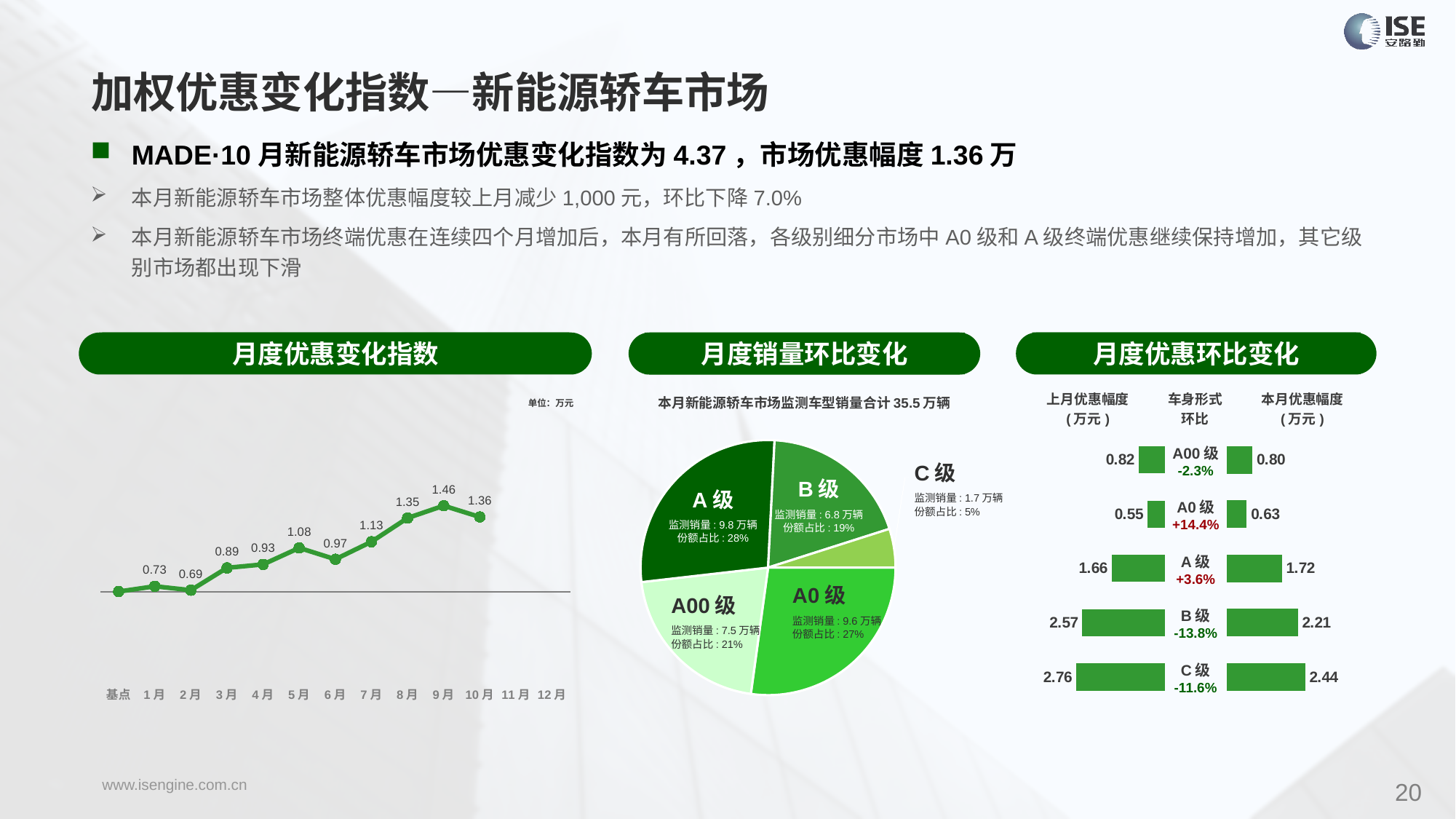

加权优惠变化指数—新能源轿车市场
MADE·10月新能源轿车市场优惠变化指数为4.37，市场优惠幅度1.36万
本月新能源轿车市场整体优惠幅度较上月减少1,000元，环比下降7.0%
本月新能源轿车市场终端优惠在连续四个月增加后，本月有所回落，各级别细分市场中A0级和A级终端优惠继续保持增加，其它级别市场都出现下滑
月度优惠变化指数

月度优惠环比变化

月度销量环比变化

### Chart

| Category | Y2023 |
|---|---|
| 基点 | 0.0 |
| 1月 | 0.31 |
| 2月 | 0.08 |
| 3月 | 1.39 |
| 4月 | 1.59 |
| 5月 | 2.56 |
| 6月 | 1.89 |
| 7月 | 2.92 |
| 8月 | 4.31 |
| 9月 | 5.0311409970439325 |
| 10月 | 4.37 |
| 11月 | None |
| 12月 | None |
本月新能源轿车市场监测车型销量合计35.5万辆
| 上月优惠幅度 (万元) | 车身形式 环比 | 本月优惠幅度 (万元) |
| --- | --- | --- |
单位：万元

### Chart

| Category | 细分市场 |
|---|---|
| A0级 | 96426.0 |
| A00 | 74641.0 |
| A级 | 98106.0 |
| B级 | 68418.0 |
| C级 | 17453.0 |
| A00级 -2.3% |
| --- |
| A0级 +14.4% |
| A级 +3.6% |
| B级 -13.8% |
| C级 -11.6% |

### Chart

| Category | 成交均价 |
|---|---|
| A00 | 0.82 |
| A0 | 0.55 |
| A | 1.66 |
| B | 2.57 |
| C | 2.76 |

### Chart

| Category | 金额 |
|---|---|
| A00 | 0.8029358609879276 |
| A0 | 0.6280641113392645 |
| A | 1.72025802703197 |
| B | 2.213939825776839 |
| C | 2.4388030711050876 |
C级
监测销量: 1.7万辆
份额占比: 5%
B级
监测销量: 6.8万辆
份额占比: 19%
A级
监测销量: 9.8万辆
份额占比: 28%
A0级
监测销量: 9.6万辆
份额占比: 27%
A00级
监测销量: 7.5万辆
份额占比: 21%
20